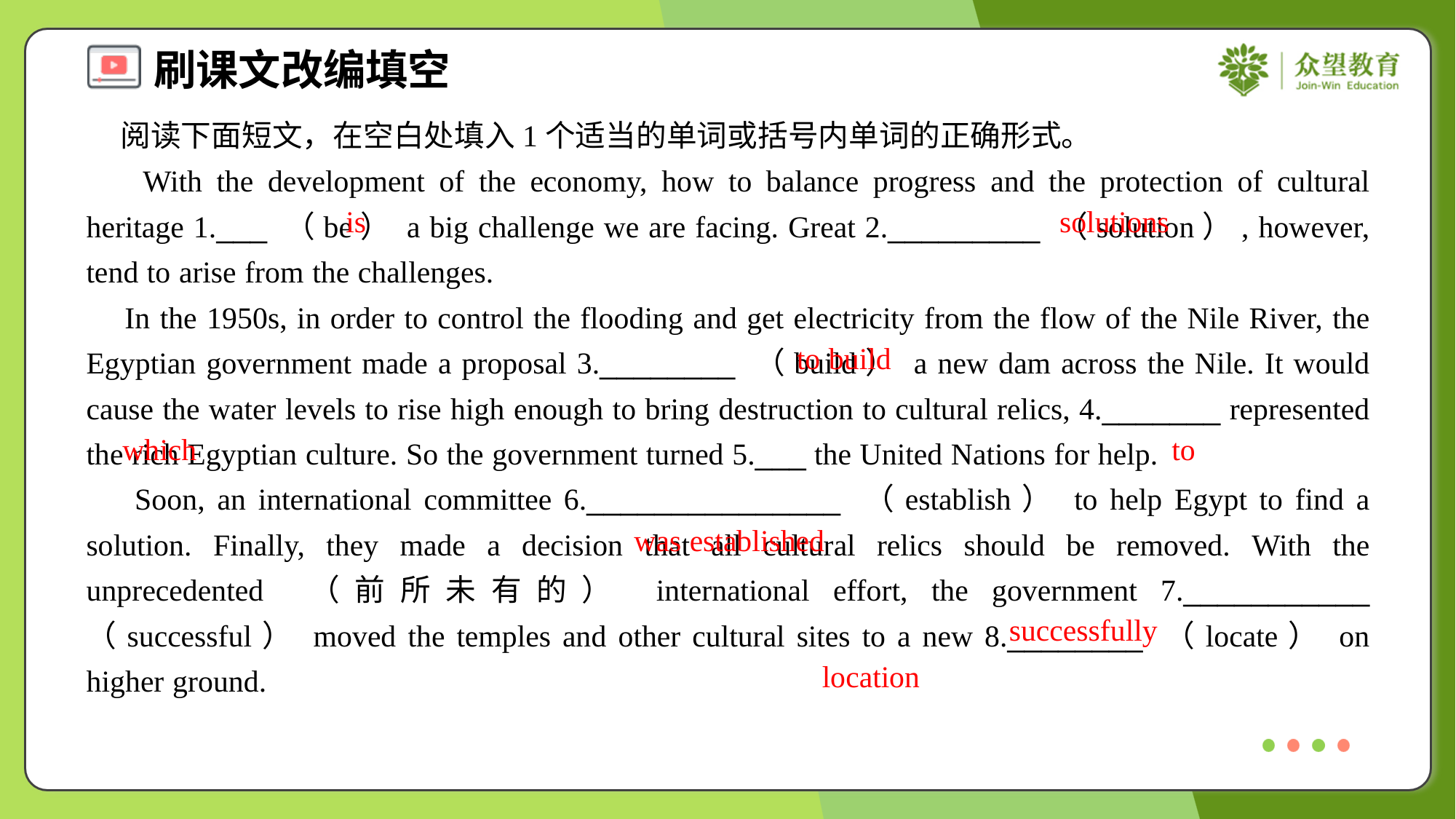

阅读下面短文，在空白处填入1个适当的单词或括号内单词的正确形式。
    With the development of the economy, how to balance progress and the protection of cultural heritage 1.___ （be） a big challenge we are facing. Great 2._________ （solution）, however, tend to arise from the challenges.
    In the 1950s, in order to control the flooding and get electricity from the flow of the Nile River, the Egyptian government made a proposal 3.________ （build） a new dam across the Nile. It would cause the water levels to rise high enough to bring destruction to cultural relics, 4._______ represented the rich Egyptian culture. So the government turned 5.___ the United Nations for help.
    Soon, an international committee 6._______________ （establish） to help Egypt to find a solution. Finally, they made a decision that all cultural relics should be removed. With the unprecedented （前所未有的） international effort, the government 7.___________ （successful） moved the temples and other cultural sites to a new 8.________ （locate） on higher ground.

is
solutions
to build
which
to
was established
successfully
location